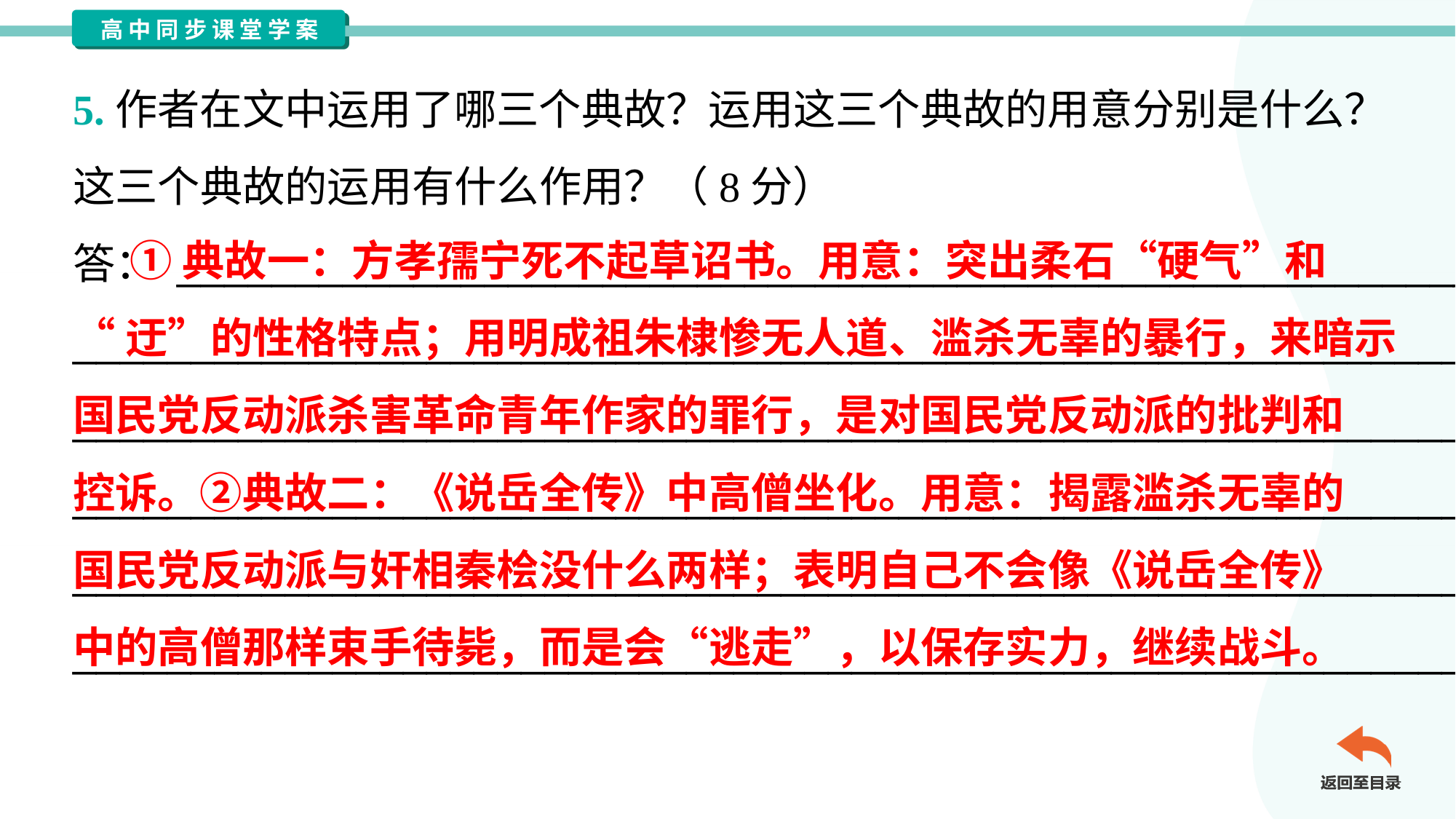

5.作者在文中运用了哪三个典故？运用这三个典故的用意分别是什么？
这三个典故的运用有什么作用？（8分）
答： ________________________________________________________
_____________________________________________________________
_____________________________________________________________
_____________________________________________________________
_____________________________________________________________
_____________________________________________________________
      ①典故一：方孝孺宁死不起草诏书。用意：突出柔石“硬气”和
“迂”的性格特点；用明成祖朱棣惨无人道、滥杀无辜的暴行，来暗示
国民党反动派杀害革命青年作家的罪行，是对国民党反动派的批判和
控诉。②典故二：《说岳全传》中高僧坐化。用意：揭露滥杀无辜的
国民党反动派与奸相秦桧没什么两样；表明自己不会像《说岳全传》
中的高僧那样束手待毙，而是会“逃走”，以保存实力，继续战斗。